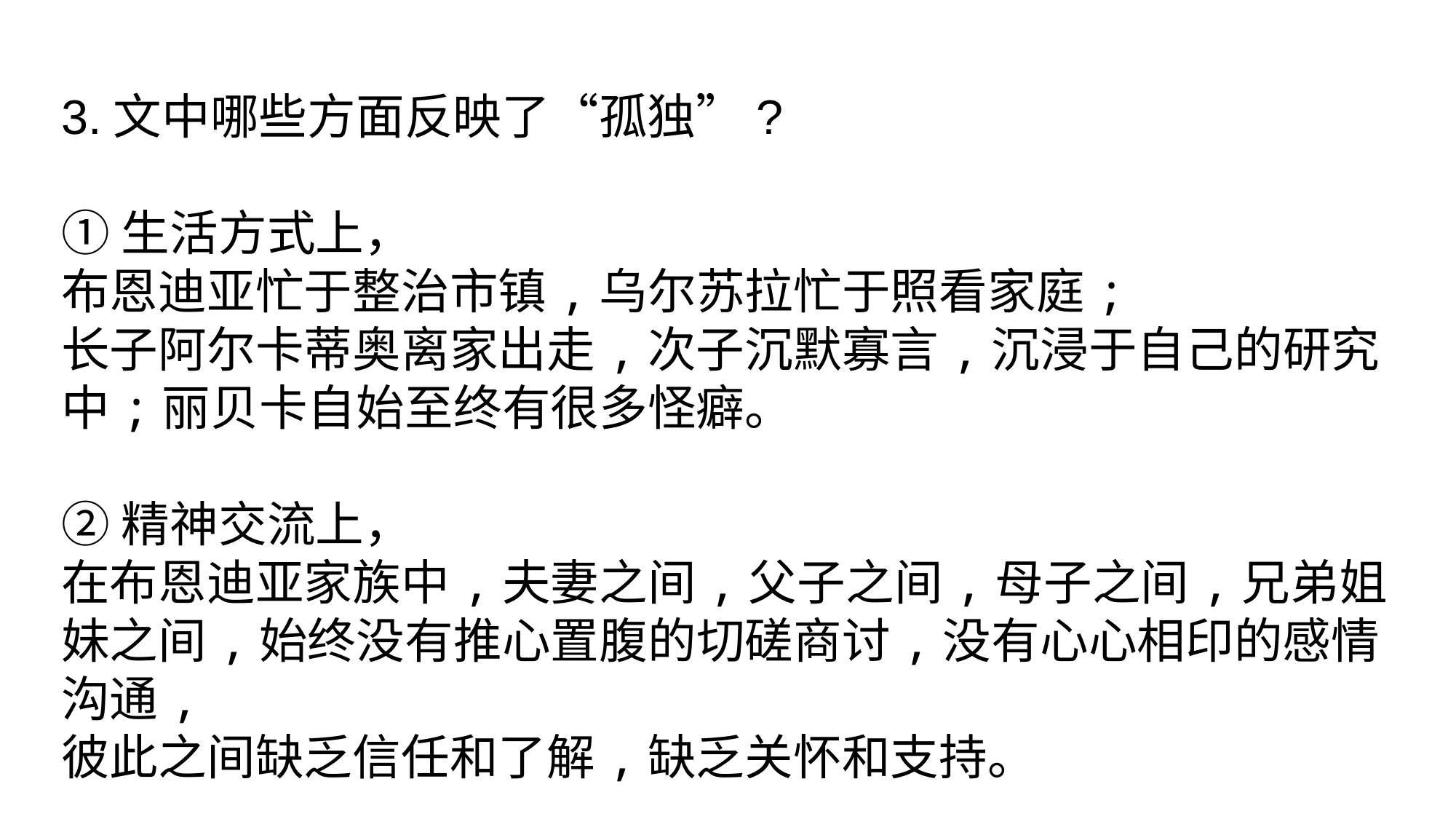

3.文中哪些方面反映了“孤独”?

①生活方式上，
布恩迪亚忙于整治市镇,乌尔苏拉忙于照看家庭;
长子阿尔卡蒂奥离家出走,次子沉默寡言,沉浸于自己的研究中;丽贝卡自始至终有很多怪癖。

②精神交流上，
在布恩迪亚家族中,夫妻之间,父子之间,母子之间,兄弟姐妹之间,始终没有推心置腹的切磋商讨,没有心心相印的感情沟通,
彼此之间缺乏信任和了解,缺乏关怀和支持。